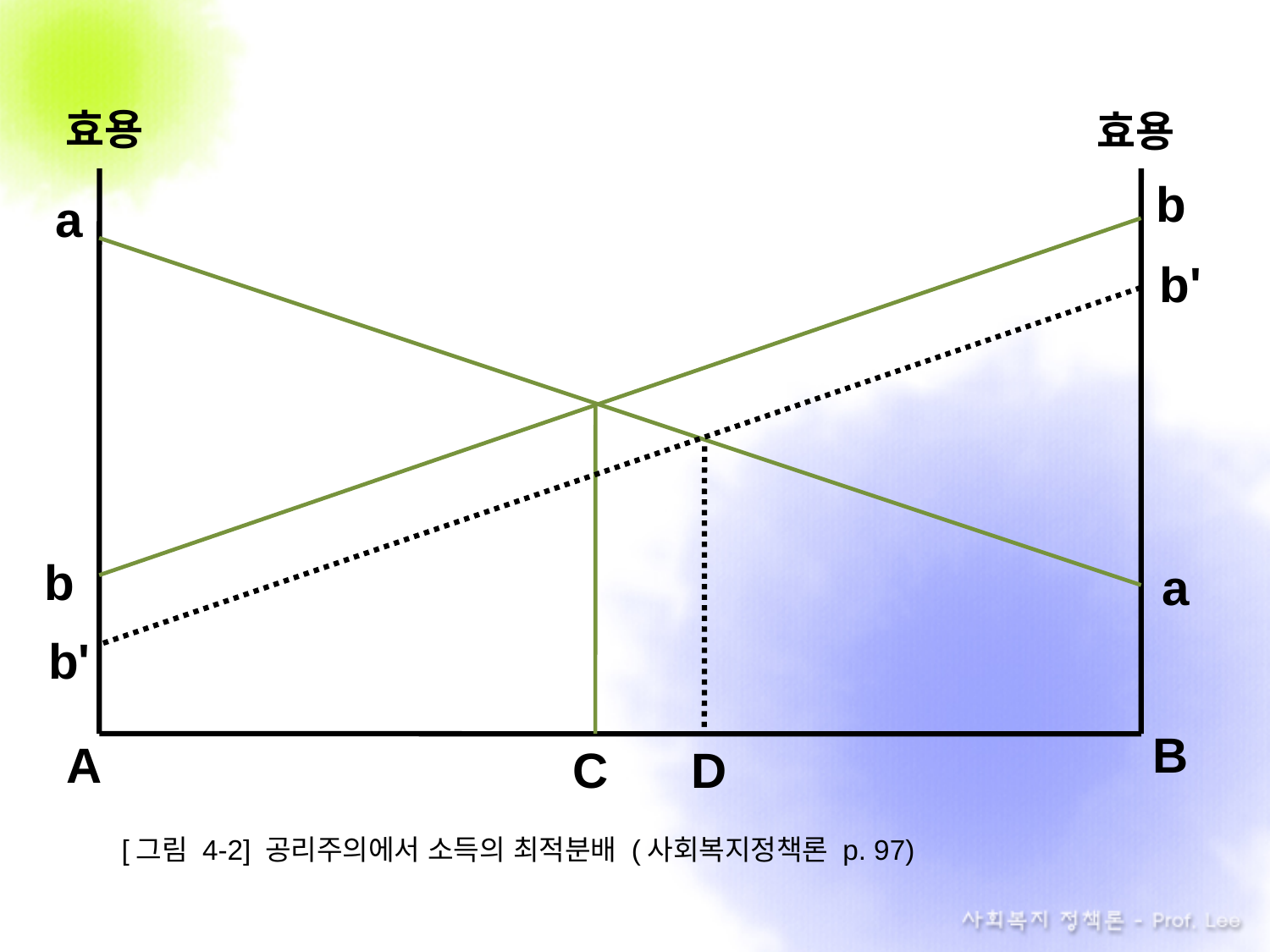

효용
효용
b
a
b'
b
a
b'
B
A
C
D
[그림 4-2] 공리주의에서 소득의 최적분배 (사회복지정책론 p. 97)